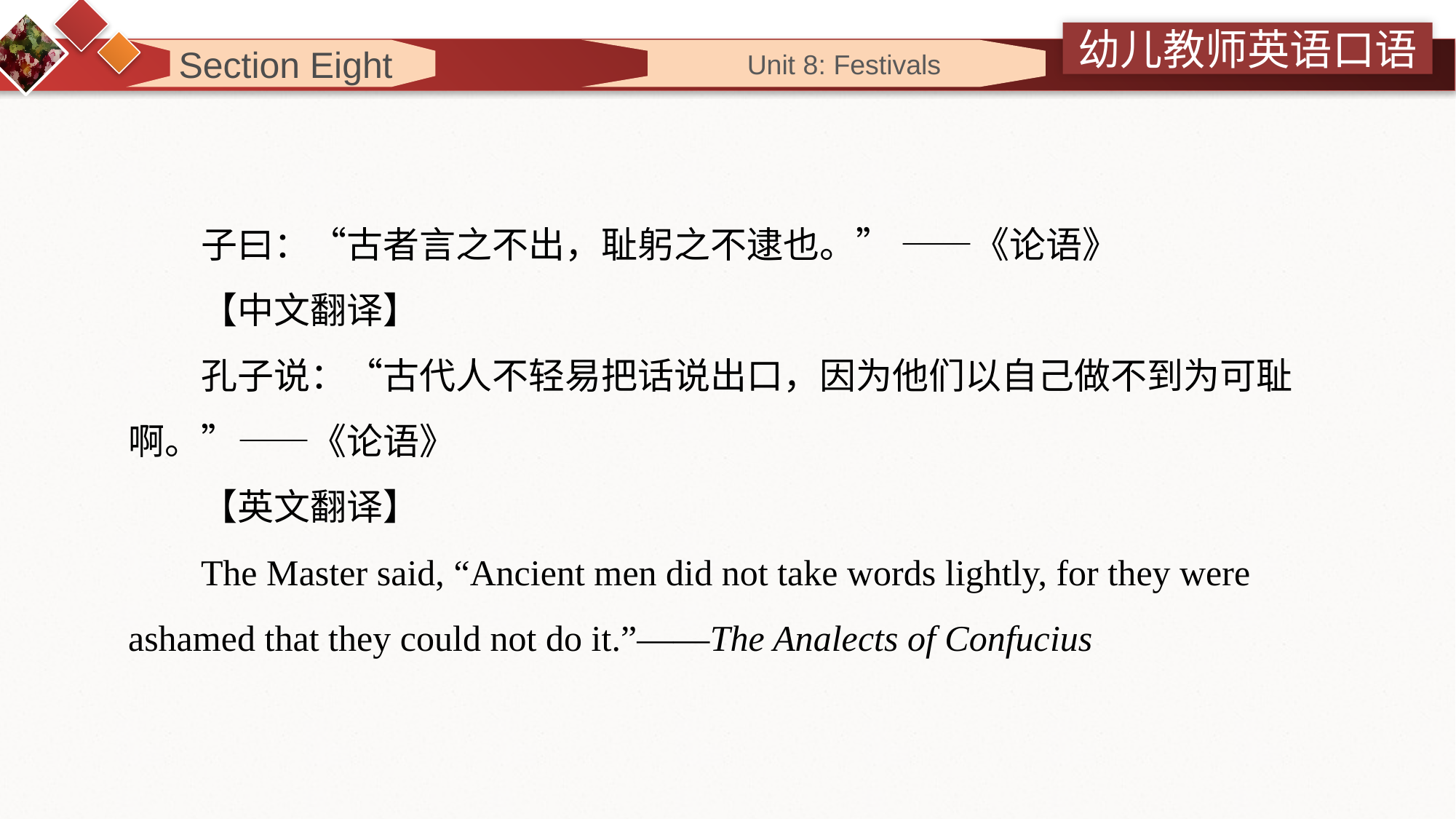

Section Eight
        Unit 8: Festivals
子曰：“古者言之不出，耻躬之不逮也。” ——《论语》
【中文翻译】
孔子说：“古代人不轻易把话说出口，因为他们以自己做不到为可耻啊。”——《论语》
【英文翻译】
The Master said, “Ancient men did not take words lightly, for they were ashamed that they could not do it.”——The Analects of Confucius